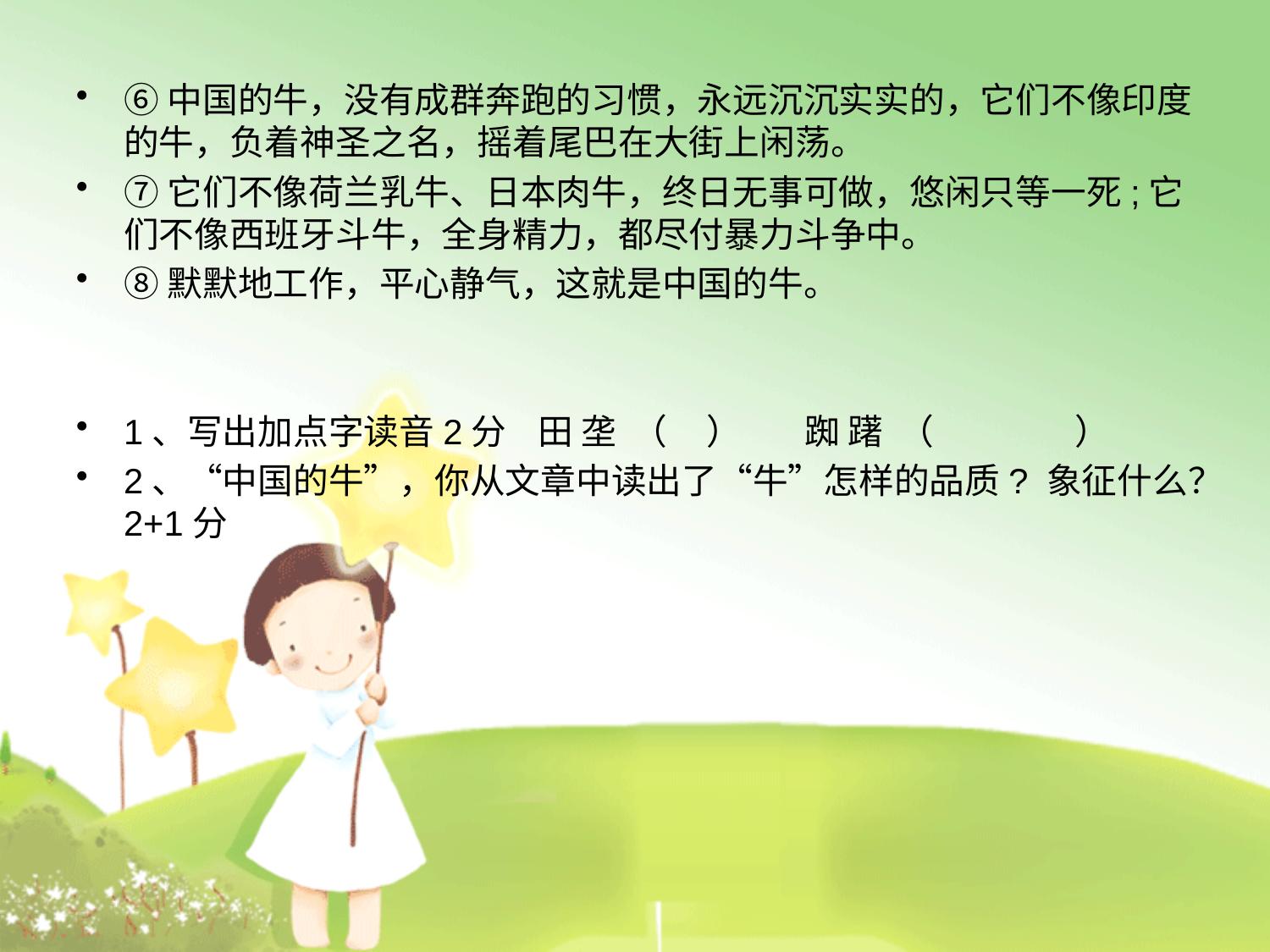

⑥中国的牛，没有成群奔跑的习惯，永远沉沉实实的，它们不像印度的牛，负着神圣之名，摇着尾巴在大街上闲荡。
⑦它们不像荷兰乳牛、日本肉牛，终日无事可做，悠闲只等一死;它们不像西班牙斗牛，全身精力，都尽付暴力斗争中。
⑧默默地工作，平心静气，这就是中国的牛。

1、写出加点字读音2分    田 垄  （     ）        踟 躇  （                  ）
2、“中国的牛”，你从文章中读出了“牛”怎样的品质? 象征什么？2+1分